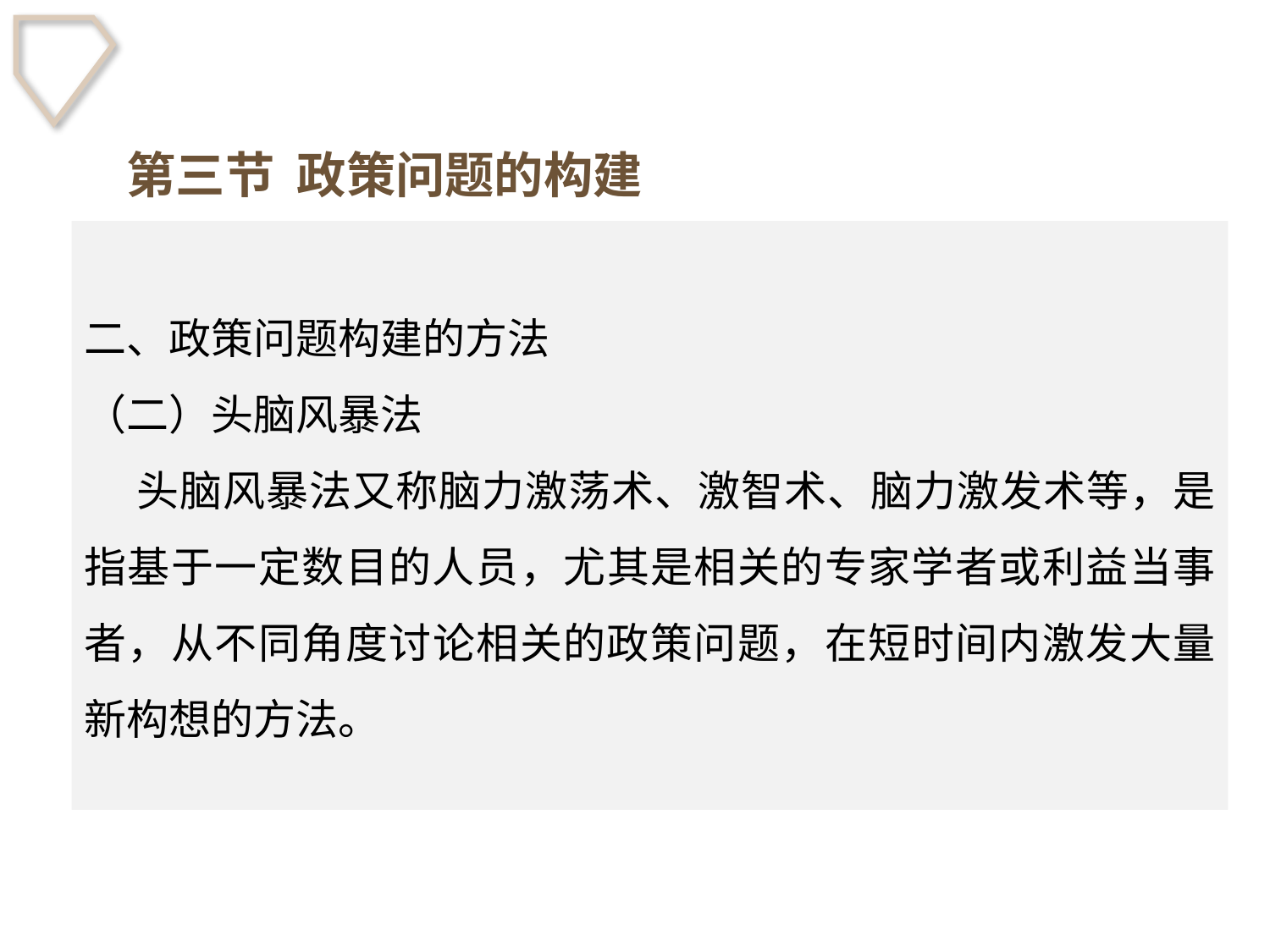

第三节  政策问题的构建
二、政策问题构建的方法
（二）头脑风暴法
    头脑风暴法又称脑力激荡术、激智术、脑力激发术等，是指基于一定数目的人员，尤其是相关的专家学者或利益当事者，从不同角度讨论相关的政策问题，在短时间内激发大量新构想的方法。